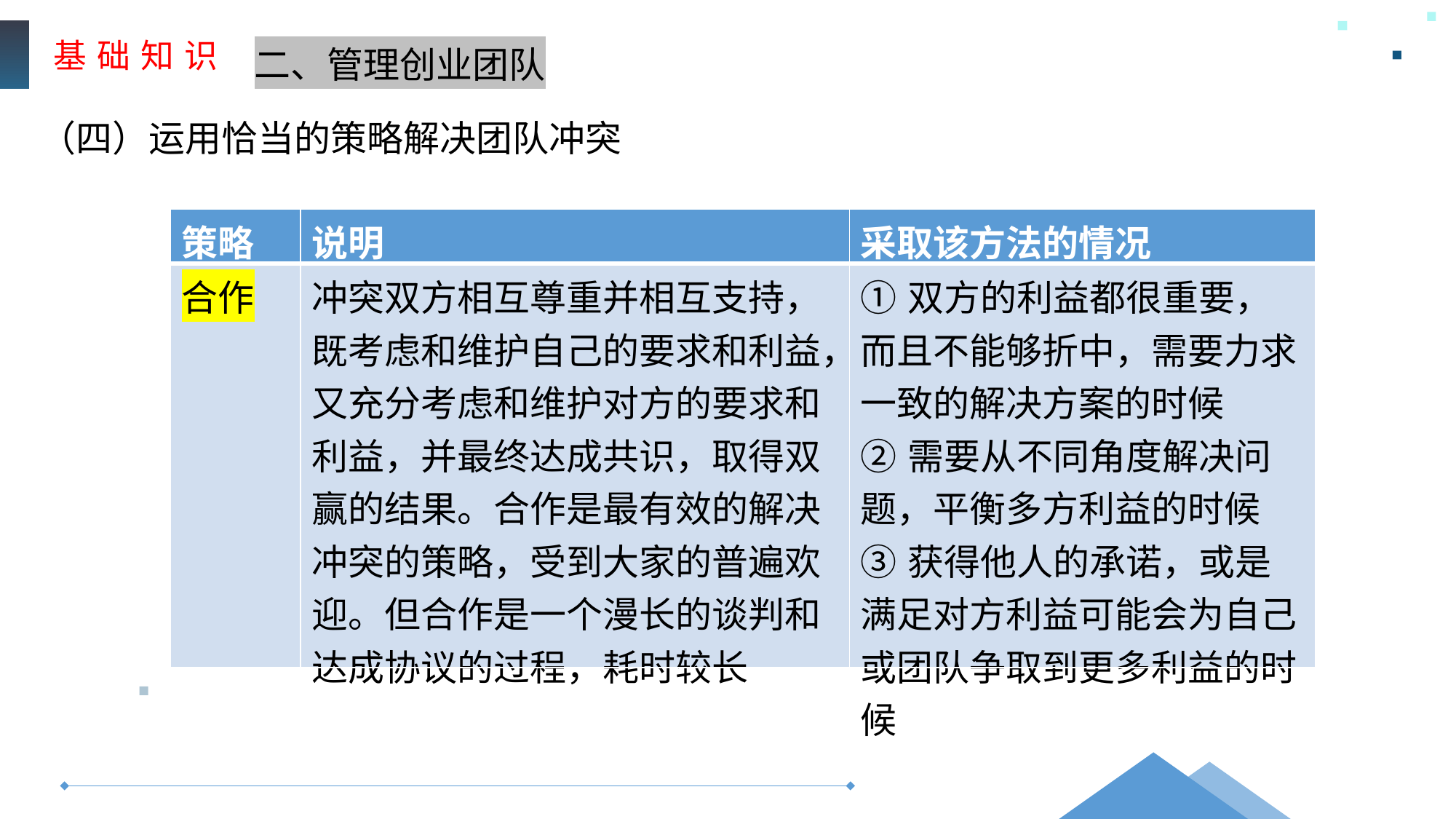

基 础 知 识

二、管理创业团队
（四）运用恰当的策略解决团队冲突
| 策略 | 说明 | 采取该方法的情况 |
| --- | --- | --- |
| 合作 | 冲突双方相互尊重并相互支持，既考虑和维护自己的要求和利益，又充分考虑和维护对方的要求和利益，并最终达成共识，取得双赢的结果。合作是最有效的解决冲突的策略，受到大家的普遍欢迎。但合作是一个漫长的谈判和达成协议的过程，耗时较长 | ①双方的利益都很重要，而且不能够折中，需要力求一致的解决方案的时候 ②需要从不同角度解决问题，平衡多方利益的时候 ③获得他人的承诺，或是满足对方利益可能会为自己或团队争取到更多利益的时候 |